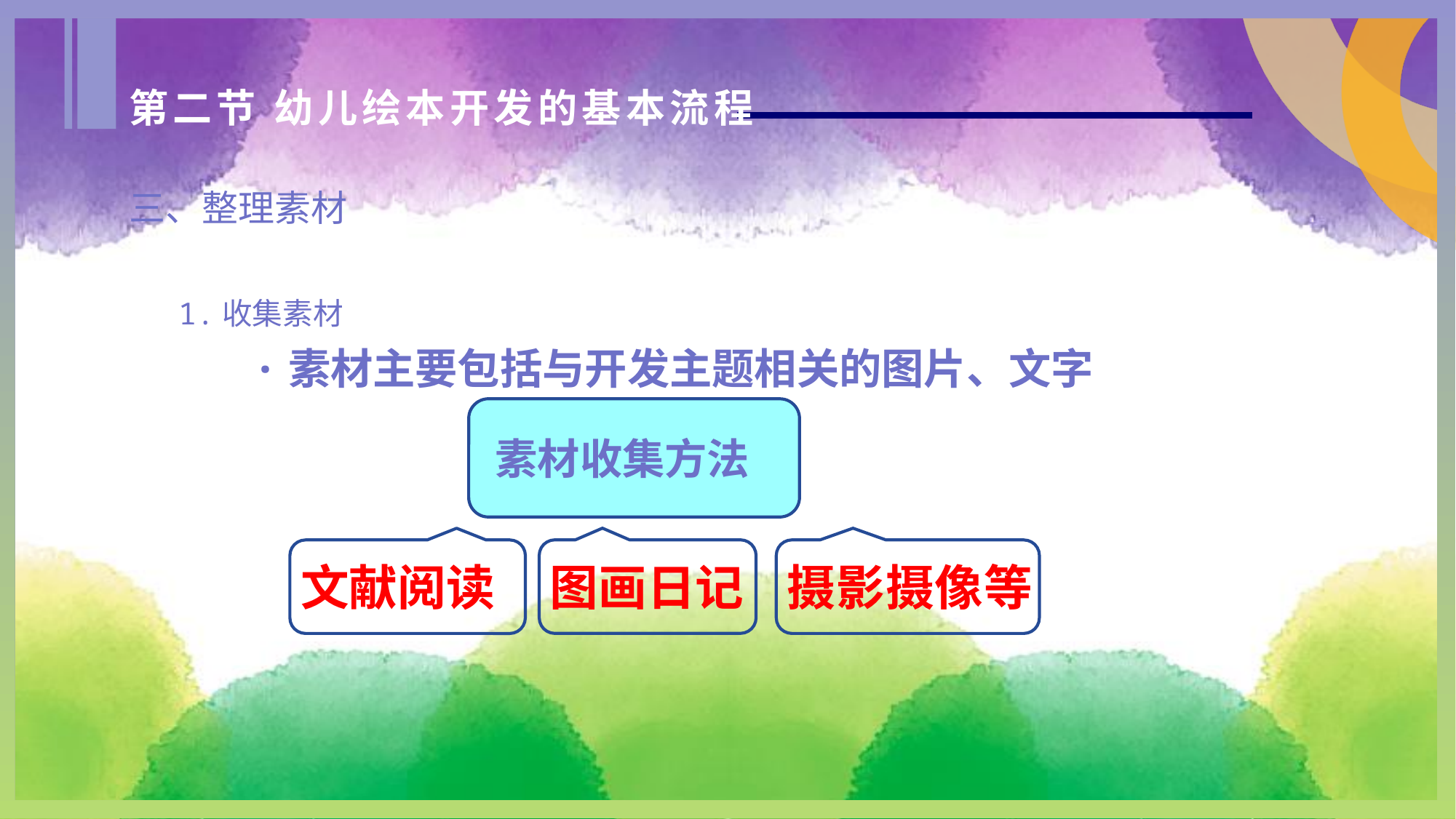

第二节 幼儿绘本开发的基本流程
三、整理素材

 1.收集素材
 ·素材主要包括与开发主题相关的图片、文字

素材收集方法

图画日记

文献阅读

摄影摄像等